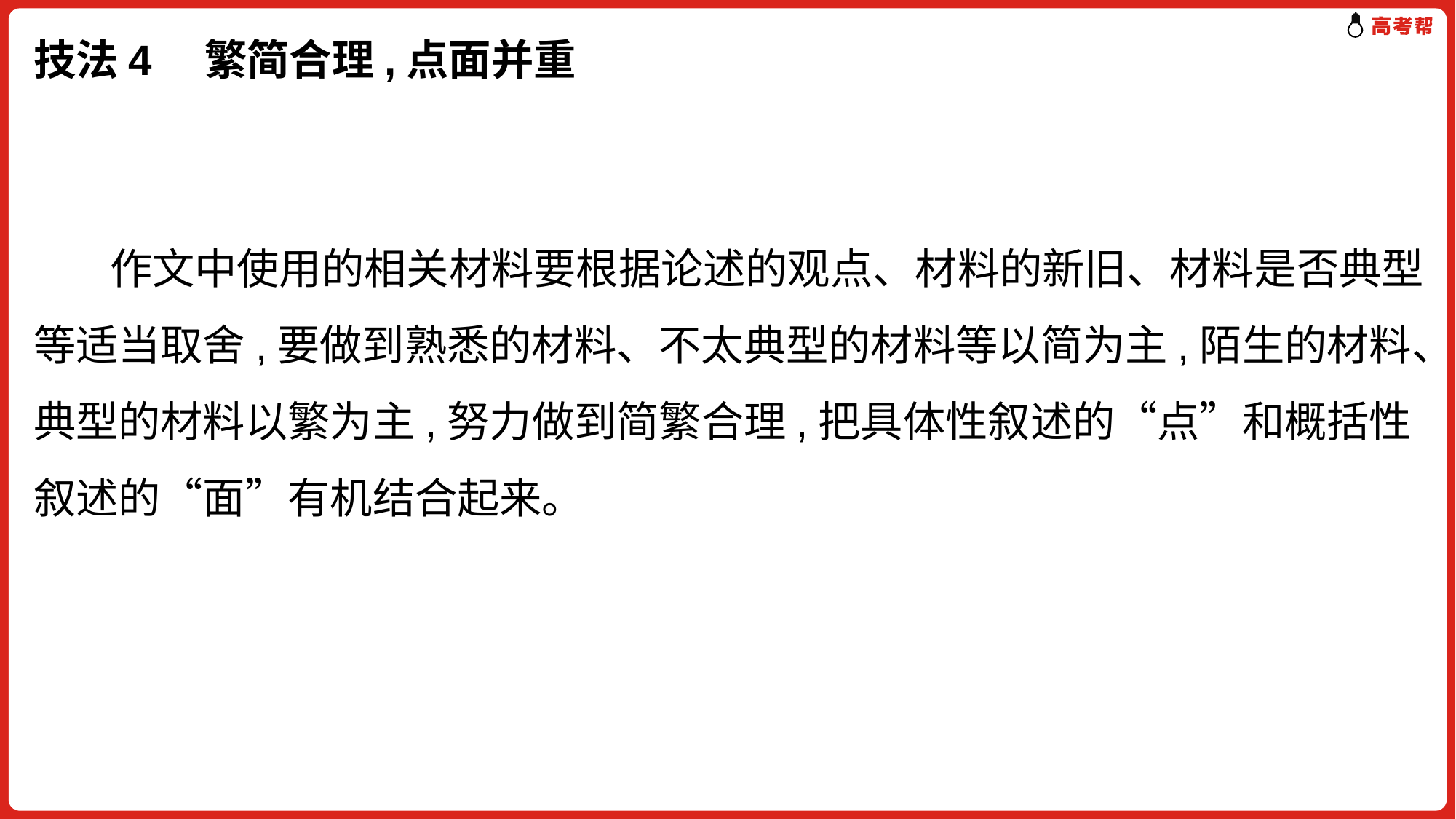

# 技法4　繁简合理,点面并重
       作文中使用的相关材料要根据论述的观点、材料的新旧、材料是否典型等适当取舍,要做到熟悉的材料、不太典型的材料等以简为主,陌生的材料、典型的材料以繁为主,努力做到简繁合理,把具体性叙述的“点”和概括性叙述的“面”有机结合起来。